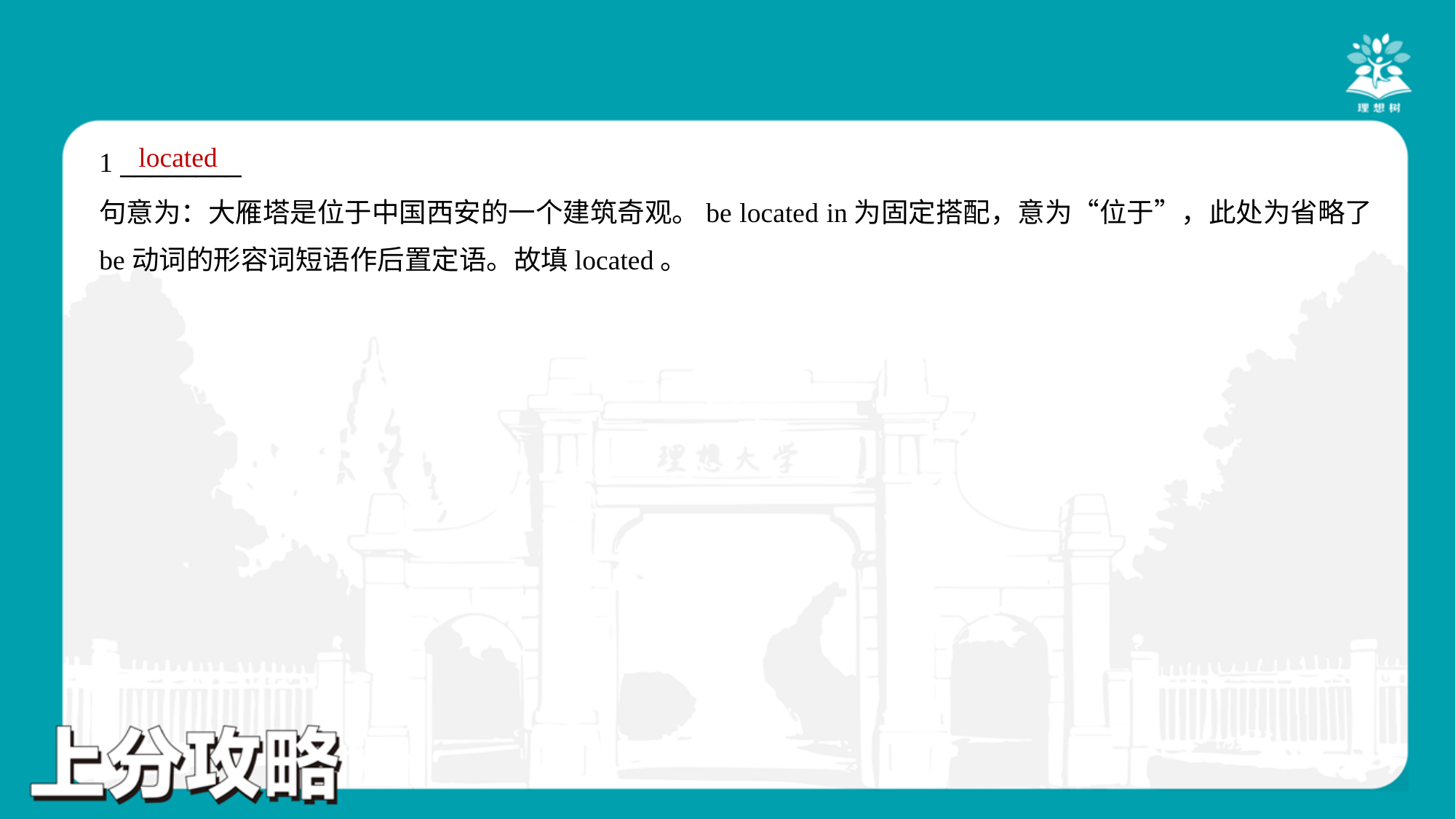

located
1 ________
句意为：大雁塔是位于中国西安的一个建筑奇观。be located in为固定搭配，意为“位于”，此处为省略了
be动词的形容词短语作后置定语。故填located。